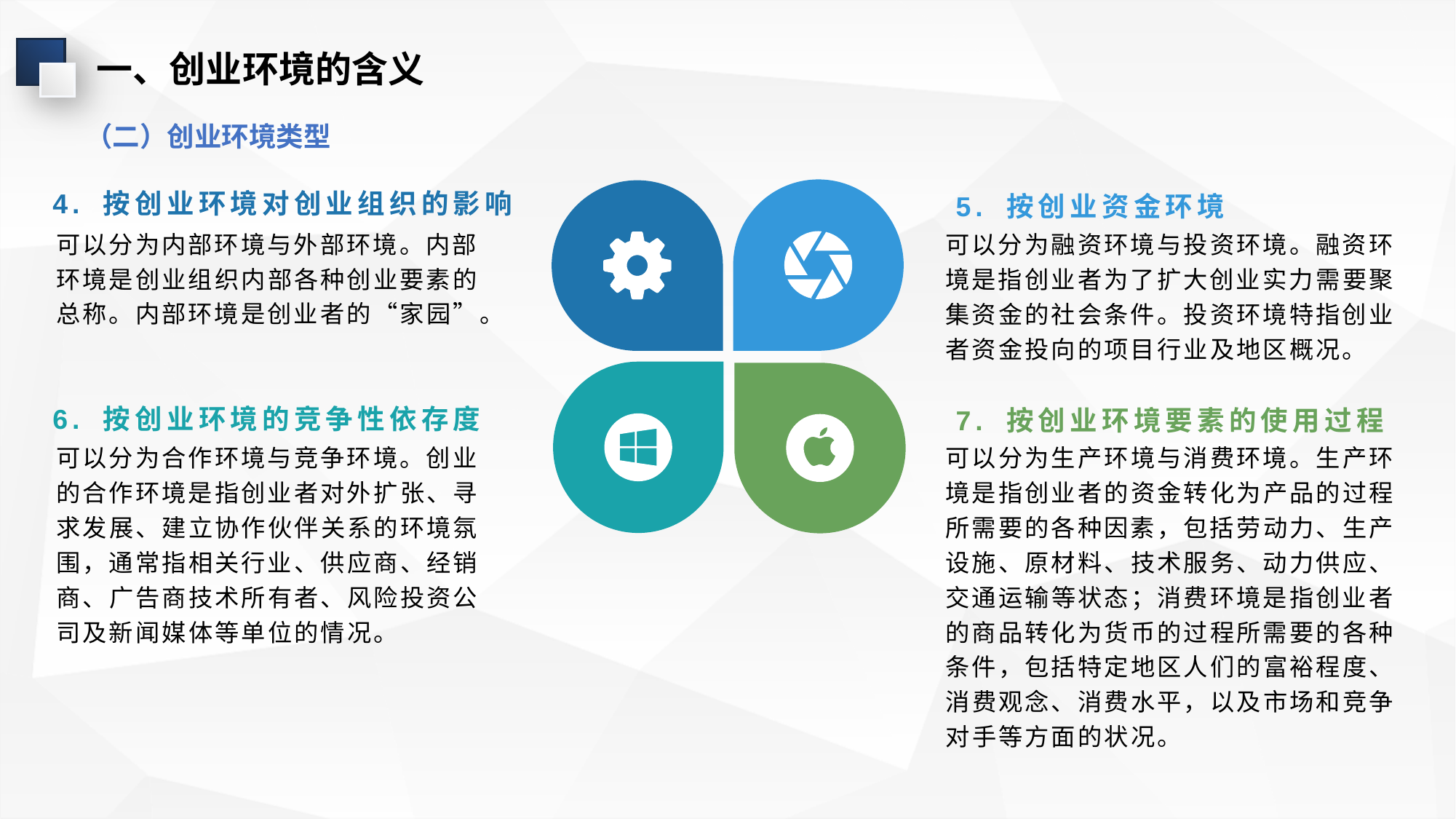

一、创业环境的含义
（二）创业环境类型

4. 按创业环境对创业组织的影响
5. 按创业资金环境

可以分为内部环境与外部环境。内部环境是创业组织内部各种创业要素的总称。内部环境是创业者的“家园”。
可以分为融资环境与投资环境。融资环境是指创业者为了扩大创业实力需要聚集资金的社会条件。投资环境特指创业者资金投向的项目行业及地区概况。

6. 按创业环境的竞争性依存度
7. 按创业环境要素的使用过程

可以分为合作环境与竞争环境。创业的合作环境是指创业者对外扩张、寻求发展、建立协作伙伴关系的环境氛围，通常指相关行业、供应商、经销商、广告商技术所有者、风险投资公司及新闻媒体等单位的情况。
可以分为生产环境与消费环境。生产环境是指创业者的资金转化为产品的过程所需要的各种因素，包括劳动力、生产设施、原材料、技术服务、动力供应、交通运输等状态；消费环境是指创业者的商品转化为货币的过程所需要的各种条件，包括特定地区人们的富裕程度、消费观念、消费水平，以及市场和竞争对手等方面的状况。